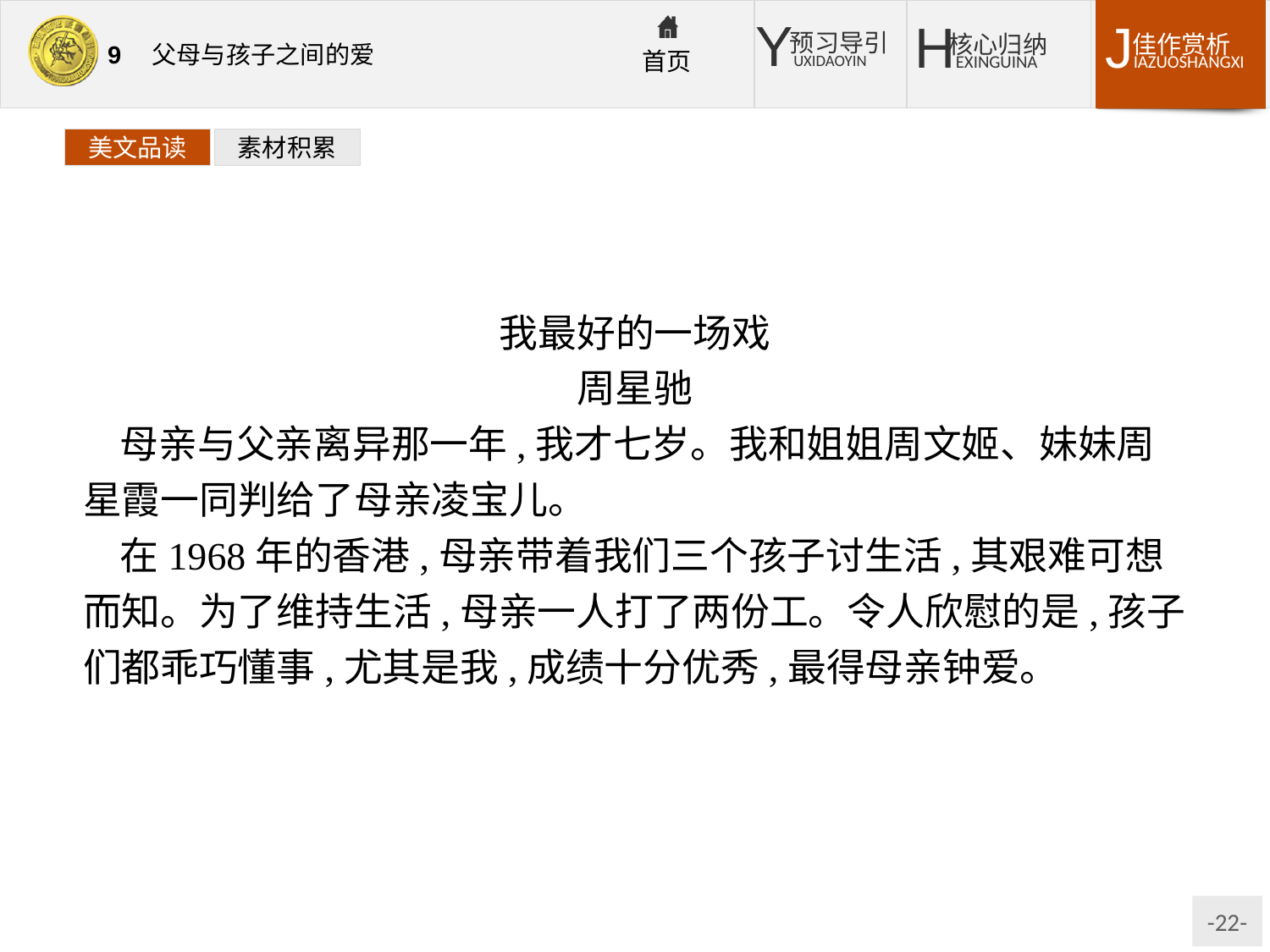

美文品读
素材积累
我最好的一场戏
周星驰
母亲与父亲离异那一年,我才七岁。我和姐姐周文姬、妹妹周星霞一同判给了母亲凌宝儿。
在1968年的香港,母亲带着我们三个孩子讨生活,其艰难可想而知。为了维持生活,母亲一人打了两份工。令人欣慰的是,孩子们都乖巧懂事,尤其是我,成绩十分优秀,最得母亲钟爱。